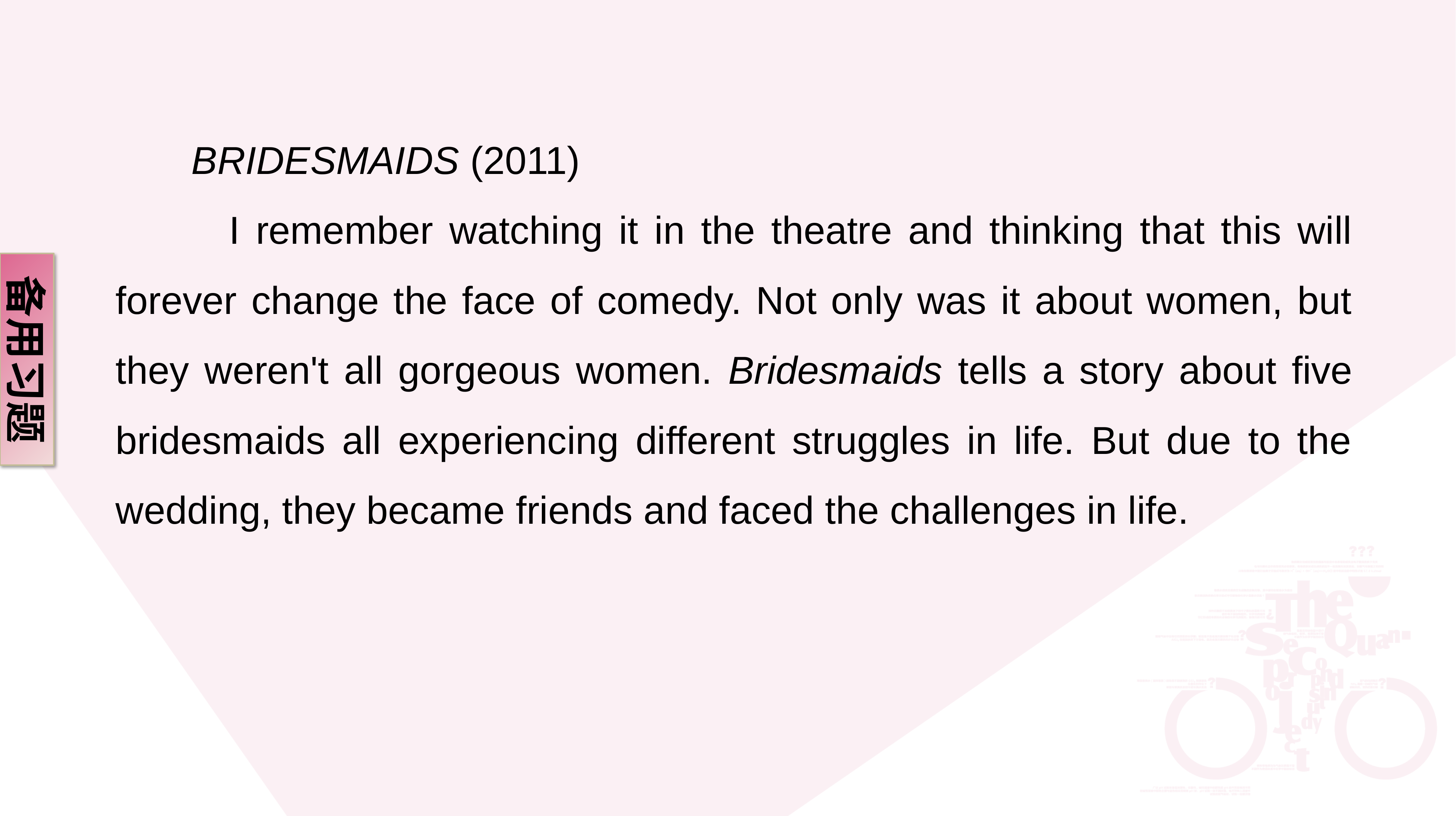

BRIDESMAIDS (2011)
       I remember watching it in the theatre and thinking that this will forever change the face of comedy. Not only was it about women, but they weren't all gorgeous women. Bridesmaids tells a story about five bridesmaids all experiencing different struggles in life. But due to the wedding, they became friends and faced the challenges in life.

备用习题